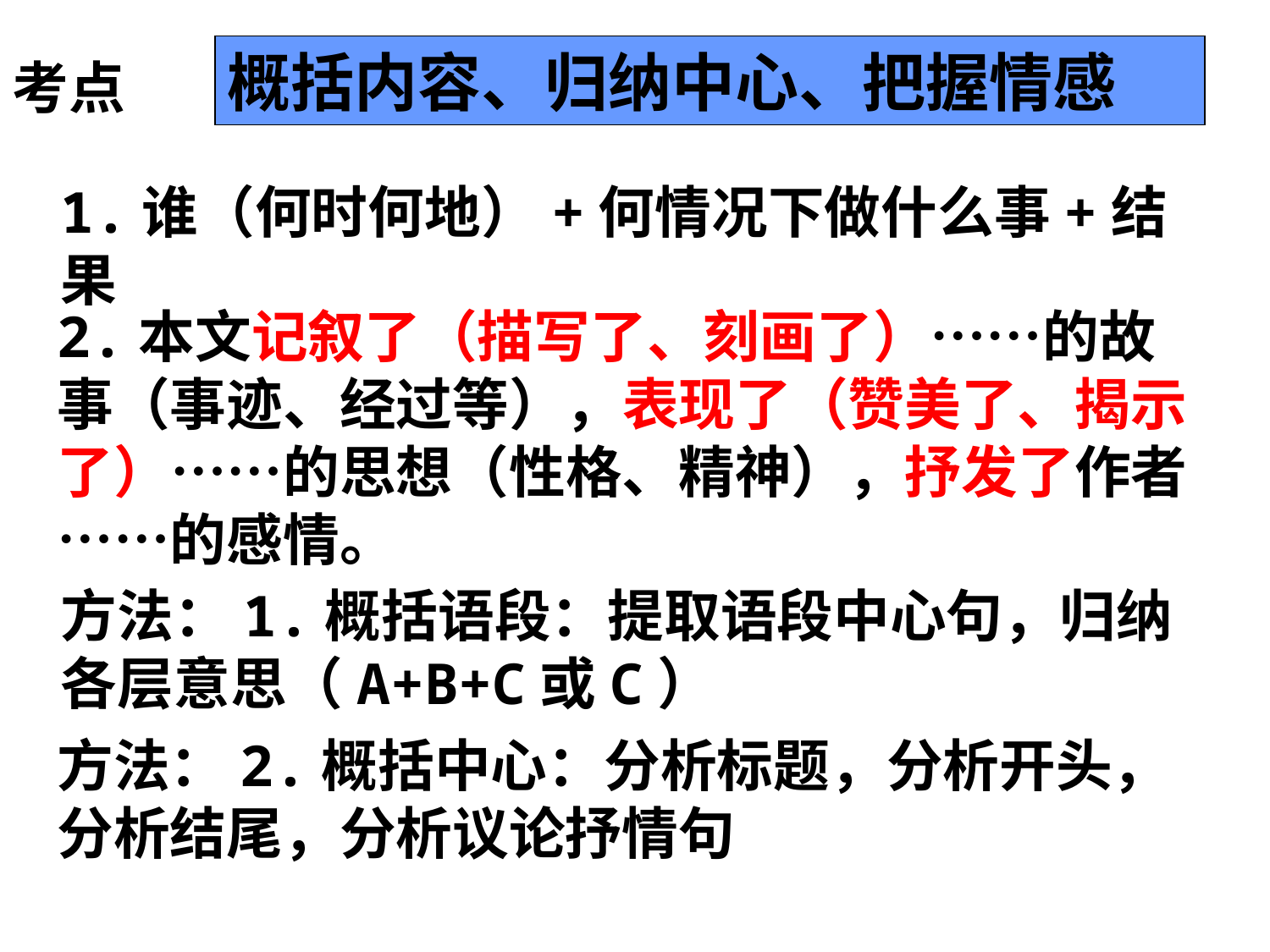

概括内容、归纳中心、把握情感
考点
1.谁（何时何地）+何情况下做什么事+结果
2.本文记叙了（描写了、刻画了）……的故事（事迹、经过等），表现了（赞美了、揭示了）……的思想（性格、精神），抒发了作者……的感情。
方法：1.概括语段：提取语段中心句，归纳各层意思（A+B+C或C）
方法：2.概括中心：分析标题，分析开头，分析结尾，分析议论抒情句